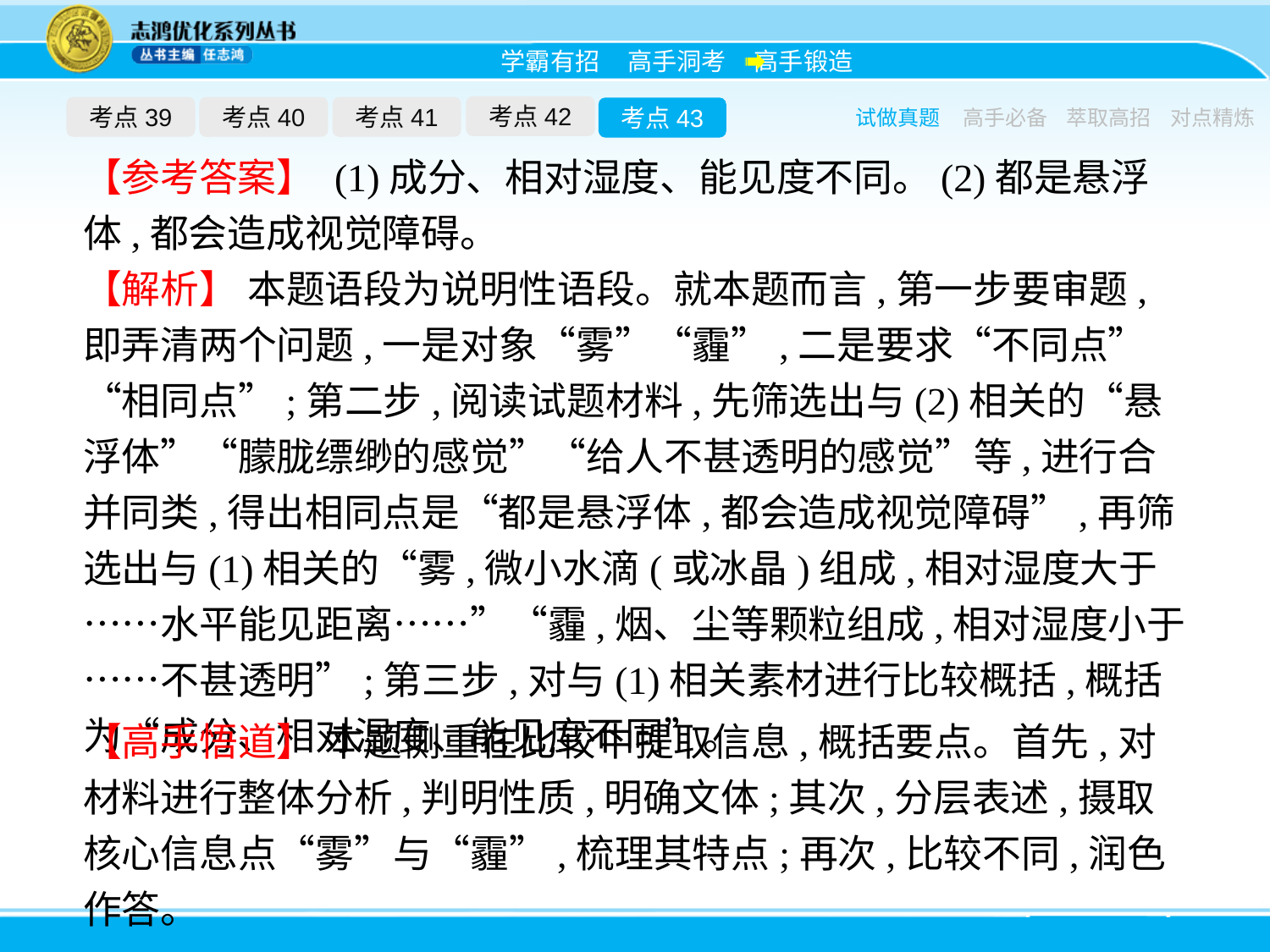

考点42
考点39
考点40
考点41
考点43
试做真题
高手必备
萃取高招
对点精炼
【参考答案】 (1)成分、相对湿度、能见度不同。(2)都是悬浮体,都会造成视觉障碍。
【解析】 本题语段为说明性语段。就本题而言,第一步要审题,即弄清两个问题,一是对象“雾”“霾”,二是要求“不同点”“相同点”;第二步,阅读试题材料,先筛选出与(2)相关的“悬浮体”“朦胧缥缈的感觉”“给人不甚透明的感觉”等,进行合并同类,得出相同点是“都是悬浮体,都会造成视觉障碍”,再筛选出与(1)相关的“雾,微小水滴(或冰晶)组成,相对湿度大于……水平能见距离……”“霾,烟、尘等颗粒组成,相对湿度小于……不甚透明”;第三步,对与(1)相关素材进行比较概括,概括为“成分、相对湿度、能见度不同”。
【高手悟道】 本题侧重在比较中提取信息,概括要点。首先,对材料进行整体分析,判明性质,明确文体;其次,分层表述,摄取核心信息点“雾”与“霾”,梳理其特点;再次,比较不同,润色作答。